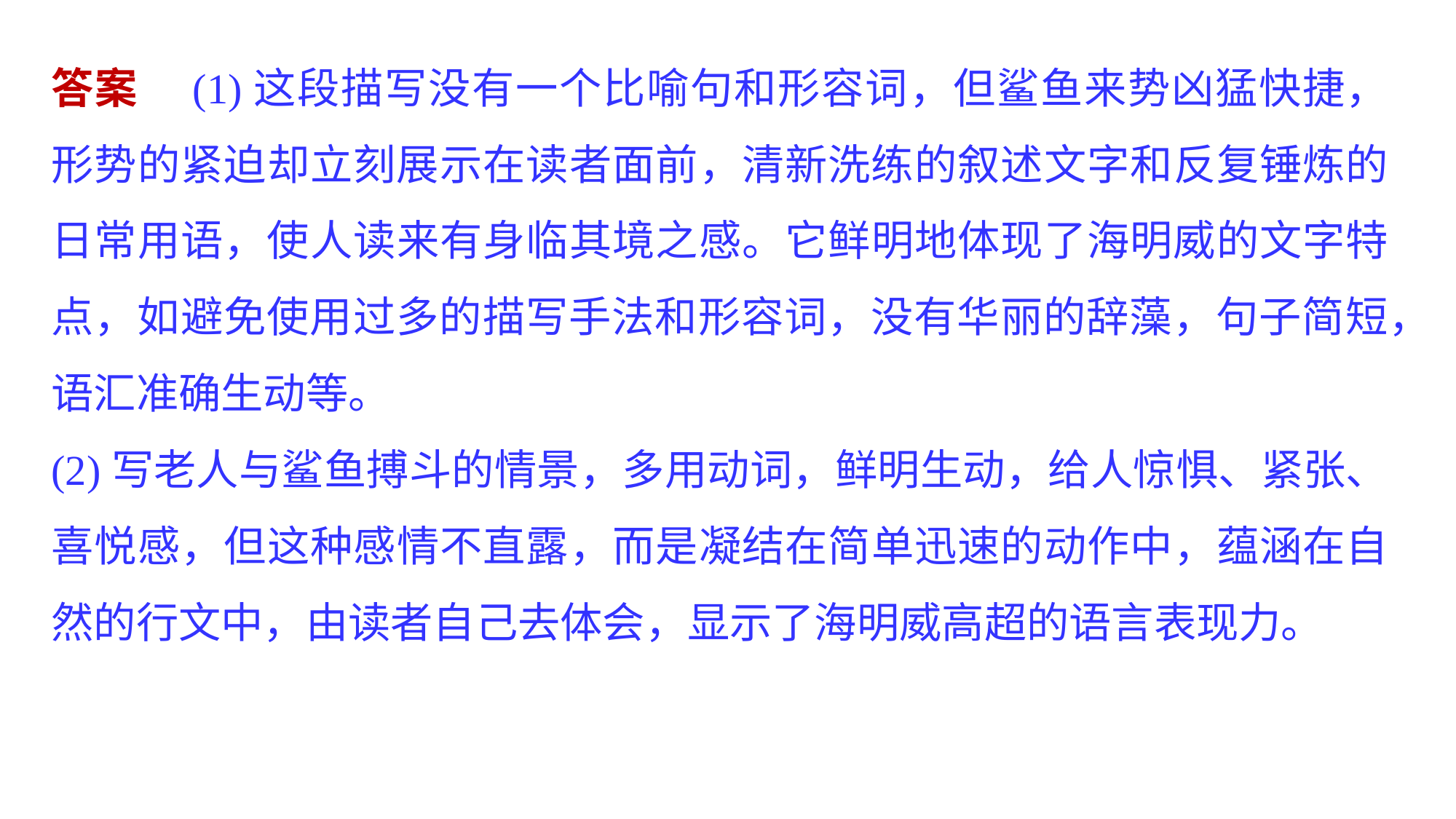

答案　(1)这段描写没有一个比喻句和形容词，但鲨鱼来势凶猛快捷，形势的紧迫却立刻展示在读者面前，清新洗练的叙述文字和反复锤炼的日常用语，使人读来有身临其境之感。它鲜明地体现了海明威的文字特点，如避免使用过多的描写手法和形容词，没有华丽的辞藻，句子简短，语汇准确生动等。
(2)写老人与鲨鱼搏斗的情景，多用动词，鲜明生动，给人惊惧、紧张、喜悦感，但这种感情不直露，而是凝结在简单迅速的动作中，蕴涵在自然的行文中，由读者自己去体会，显示了海明威高超的语言表现力。